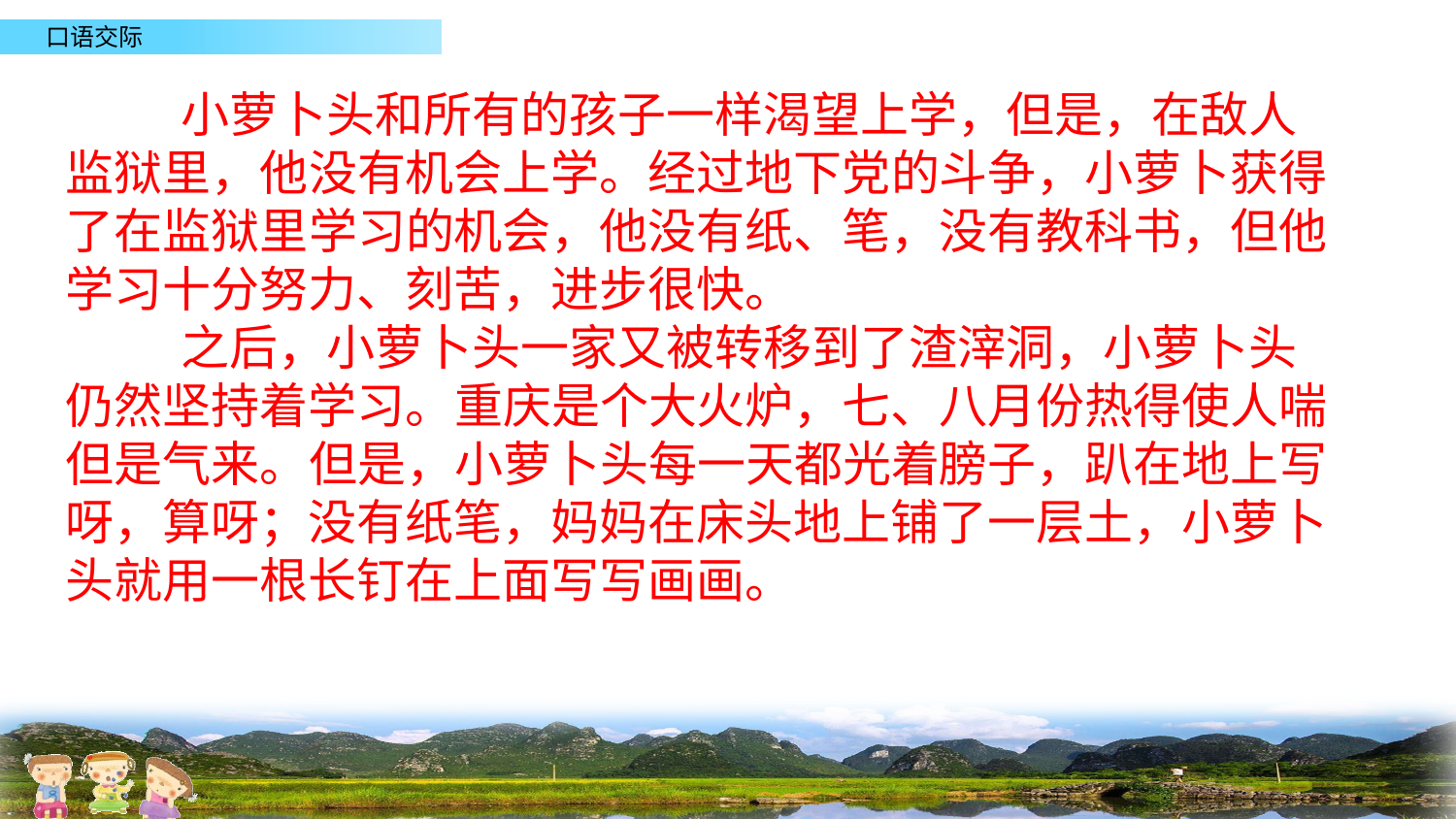

小萝卜头和所有的孩子一样渴望上学，但是，在敌人监狱里，他没有机会上学。经过地下党的斗争，小萝卜获得了在监狱里学习的机会，他没有纸、笔，没有教科书，但他学习十分努力、刻苦，进步很快。
之后，小萝卜头一家又被转移到了渣滓洞，小萝卜头仍然坚持着学习。重庆是个大火炉，七、八月份热得使人喘但是气来。但是，小萝卜头每一天都光着膀子，趴在地上写呀，算呀；没有纸笔，妈妈在床头地上铺了一层土，小萝卜头就用一根长钉在上面写写画画。